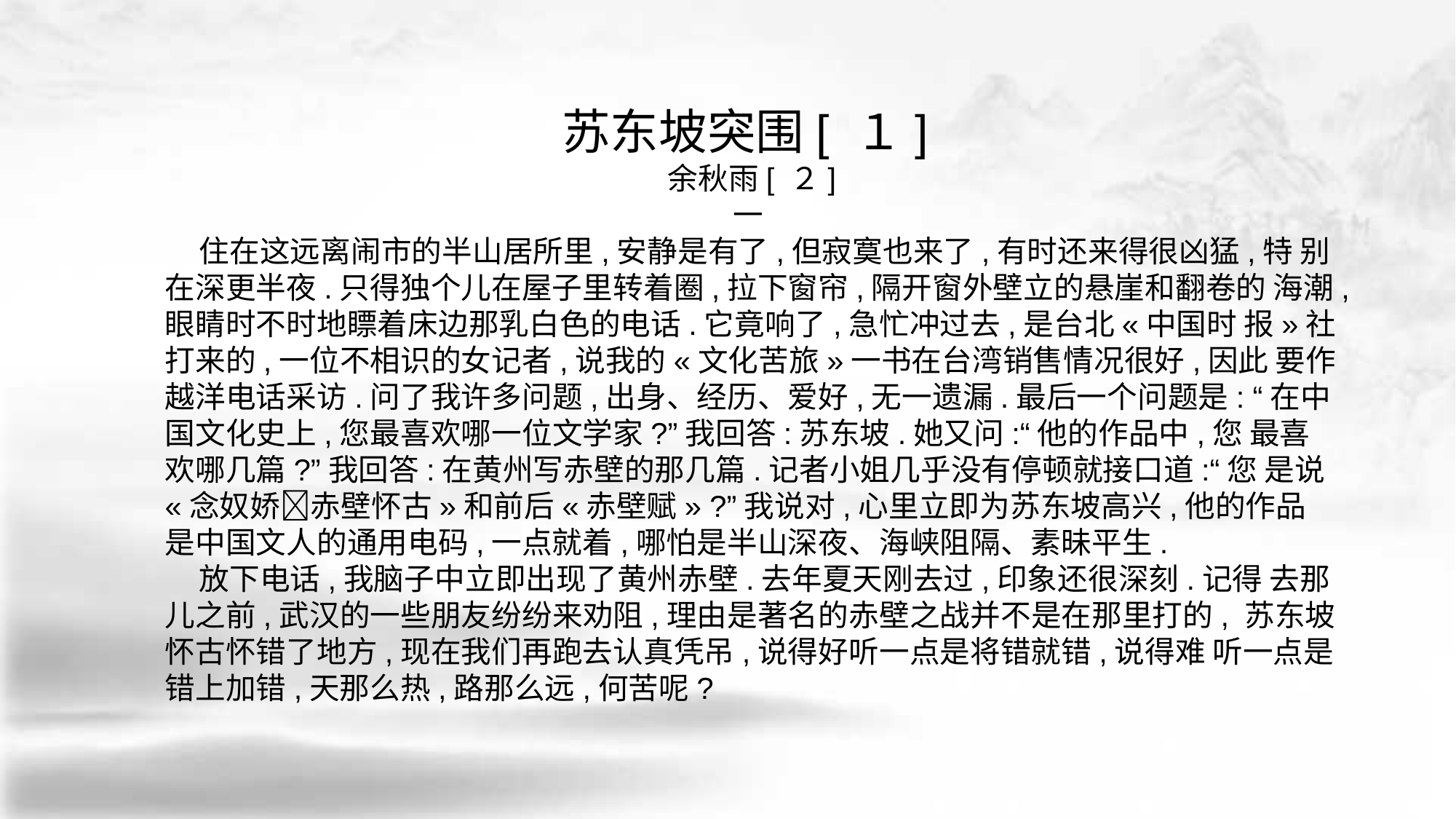

苏东坡突围[ １]
余秋雨[ ２]
一
    住在这远离闹市的半山居所里,安静是有了,但寂寞也来了,有时还来得很凶猛,特 别在深更半夜.只得独个儿在屋子里转着圈,拉下窗帘,隔开窗外壁立的悬崖和翻卷的 海潮,眼睛时不时地瞟着床边那乳白色的电话.它竟响了,急忙冲过去,是台北«中国时 报»社打来的,一位不相识的女记者,说我的«文化苦旅»一书在台湾销售情况很好,因此 要作越洋电话采访.问了我许多问题,出身、经历、爱好,无一遗漏.最后一个问题是: “在中国文化史上,您最喜欢哪一位文学家?”我回答:苏东坡.她又问:“他的作品中,您 最喜欢哪几篇?”我回答:在黄州写赤壁的那几篇.记者小姐几乎没有停顿就接口道:“您 是说«念奴娇􀅰赤壁怀古»和前后«赤壁赋» ?”我说对,心里立即为苏东坡高兴,他的作品 是中国文人的通用电码,一点就着,哪怕是半山深夜、海峡阻隔、素昧平生.
    放下电话,我脑子中立即出现了黄州赤壁.去年夏天刚去过,印象还很深刻.记得 去那儿之前,武汉的一些朋友纷纷来劝阻,理由是著名的赤壁之战并不是在那里打的, 苏东坡怀古怀错了地方,现在我们再跑去认真凭吊,说得好听一点是将错就错,说得难 听一点是错上加错,天那么热,路那么远,何苦呢?